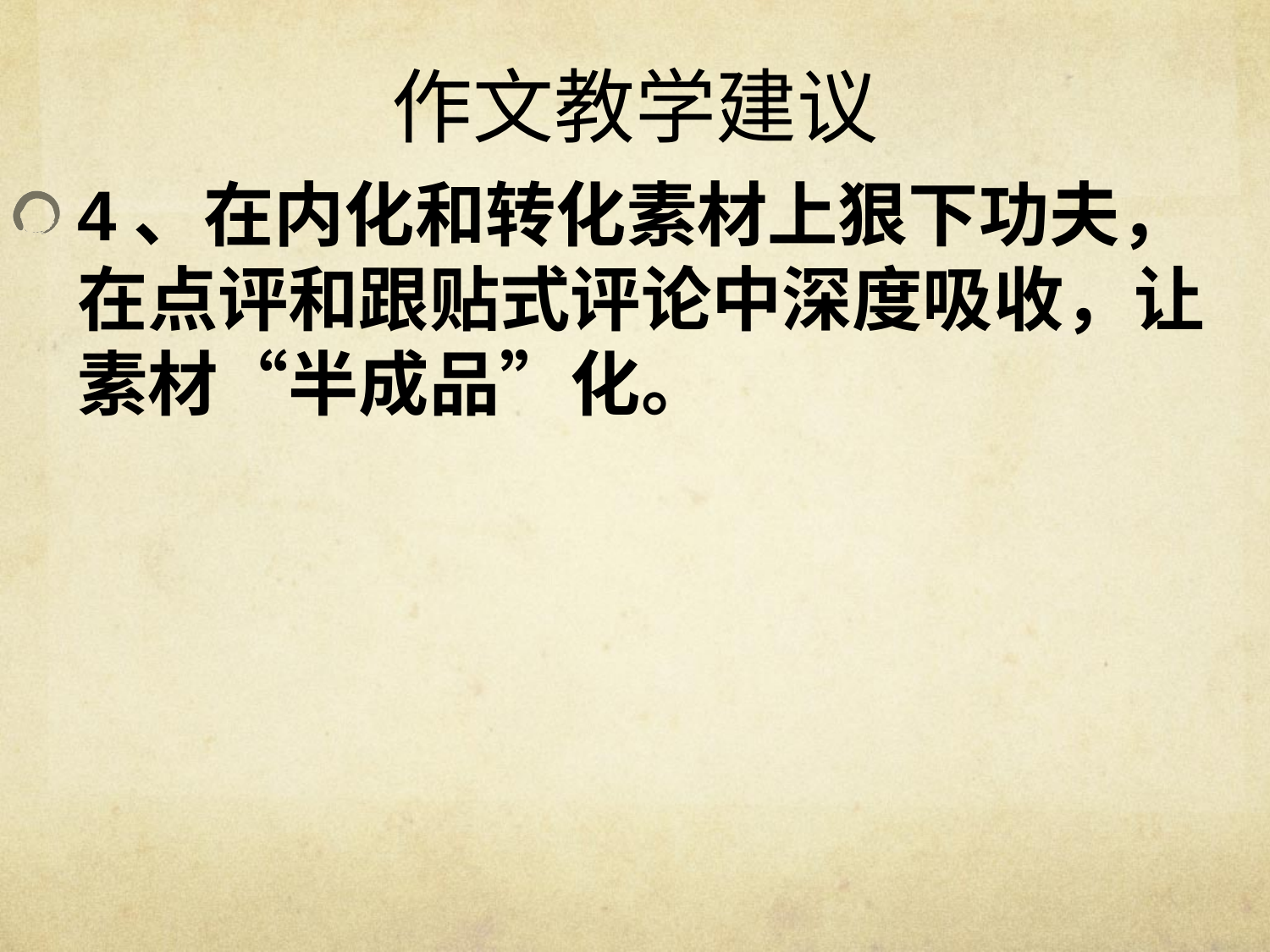

# 作文教学建议
4、在内化和转化素材上狠下功夫，在点评和跟贴式评论中深度吸收，让素材“半成品”化。